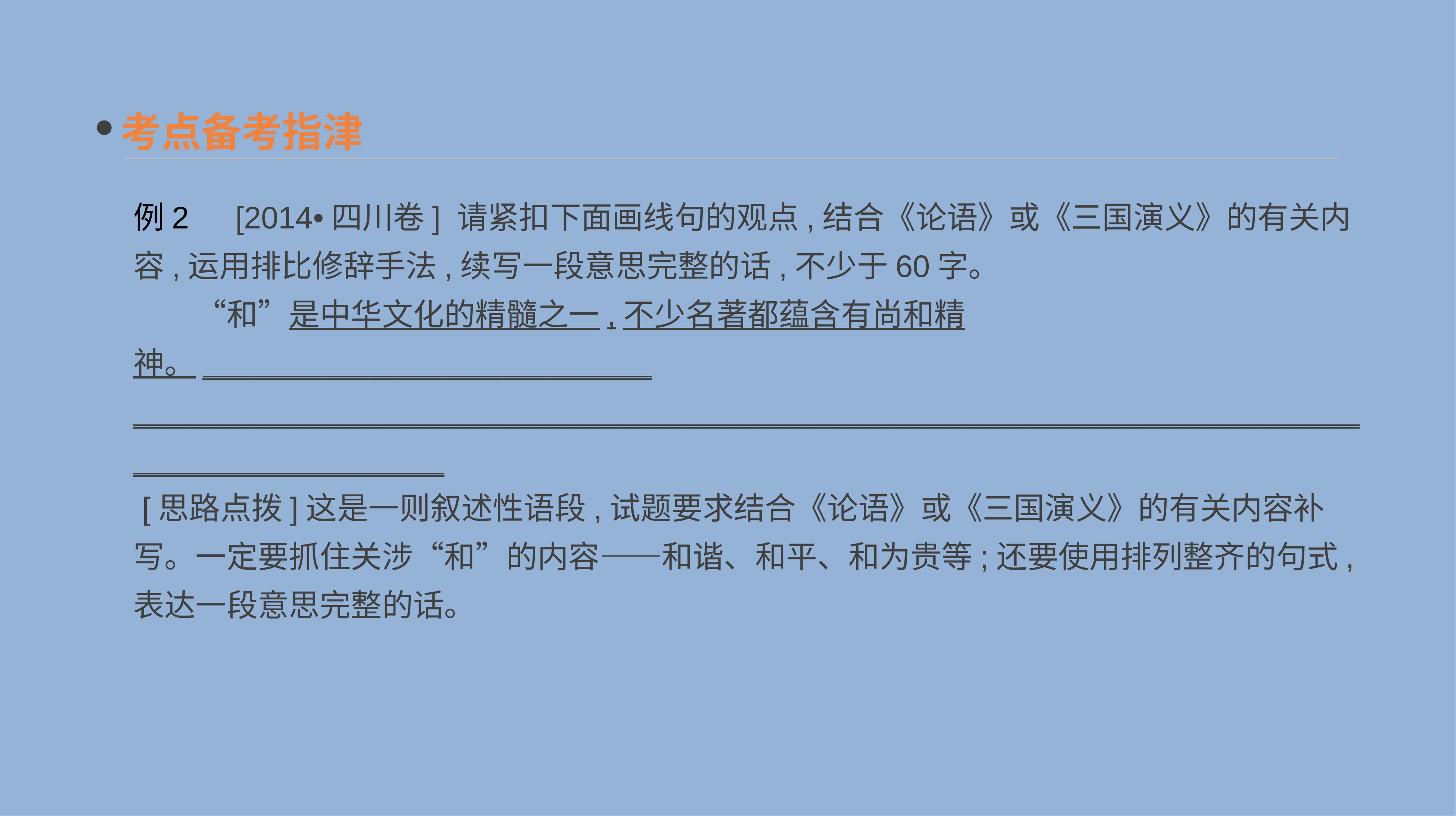

考点备考指津

例2　[2014•四川卷] 请紧扣下面画线句的观点,结合《论语》或《三国演义》的有关内容,运用排比修辞手法,续写一段意思完整的话,不少于60字。
　　“和”是中华文化的精髓之一,不少名著都蕴含有尚和精神。__________________________
_________________________________________________________________________________________
 [思路点拨]这是一则叙述性语段,试题要求结合《论语》或《三国演义》的有关内容补写。一定要抓住关涉“和”的内容——和谐、和平、和为贵等;还要使用排列整齐的句式,表达一段意思完整的话。